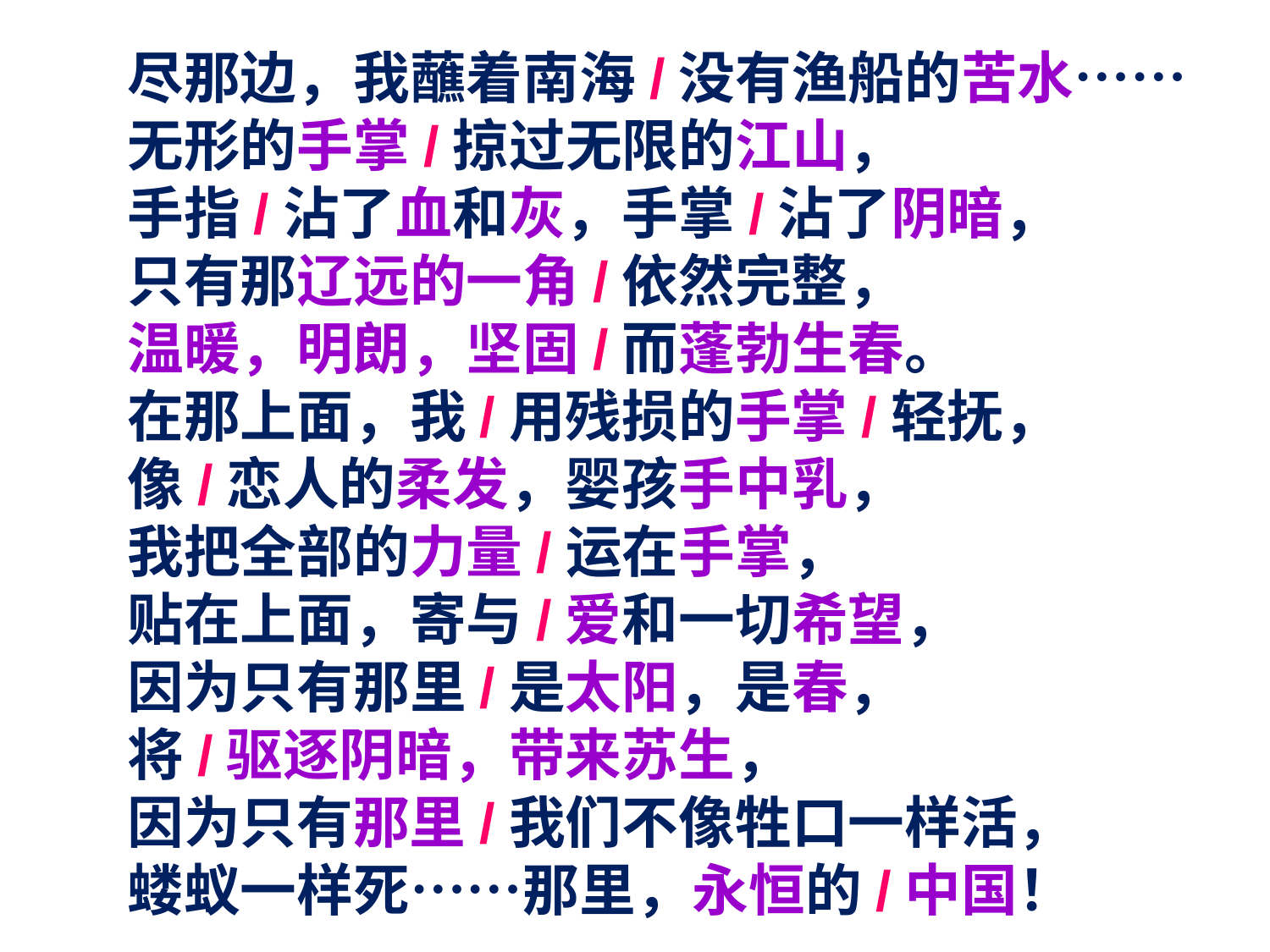

尽那边，我蘸着南海/没有渔船的苦水……
无形的手掌/掠过无限的江山，
手指/沾了血和灰，手掌/沾了阴暗，
只有那辽远的一角/依然完整，
温暖，明朗，坚固/而蓬勃生春。
在那上面，我/用残损的手掌/轻抚，
像/恋人的柔发，婴孩手中乳，
我把全部的力量/运在手掌，
贴在上面，寄与/爱和一切希望，
因为只有那里/是太阳，是春，
将/驱逐阴暗，带来苏生，
因为只有那里/我们不像牲口一样活，
蝼蚁一样死……那里，永恒的/中国！